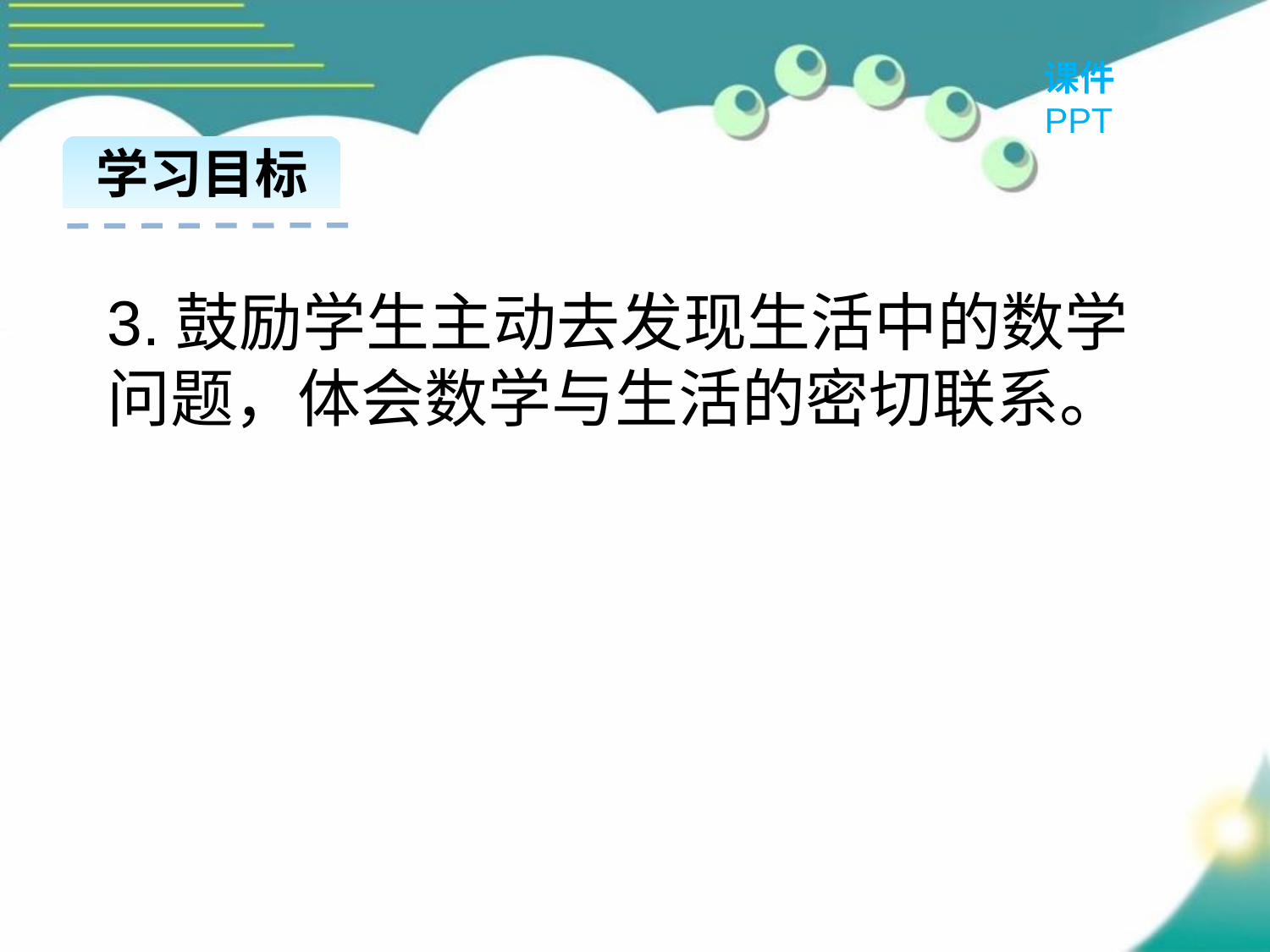

课件PPT
学习目标

3.鼓励学生主动去发现生活中的数学问题，体会数学与生活的密切联系。